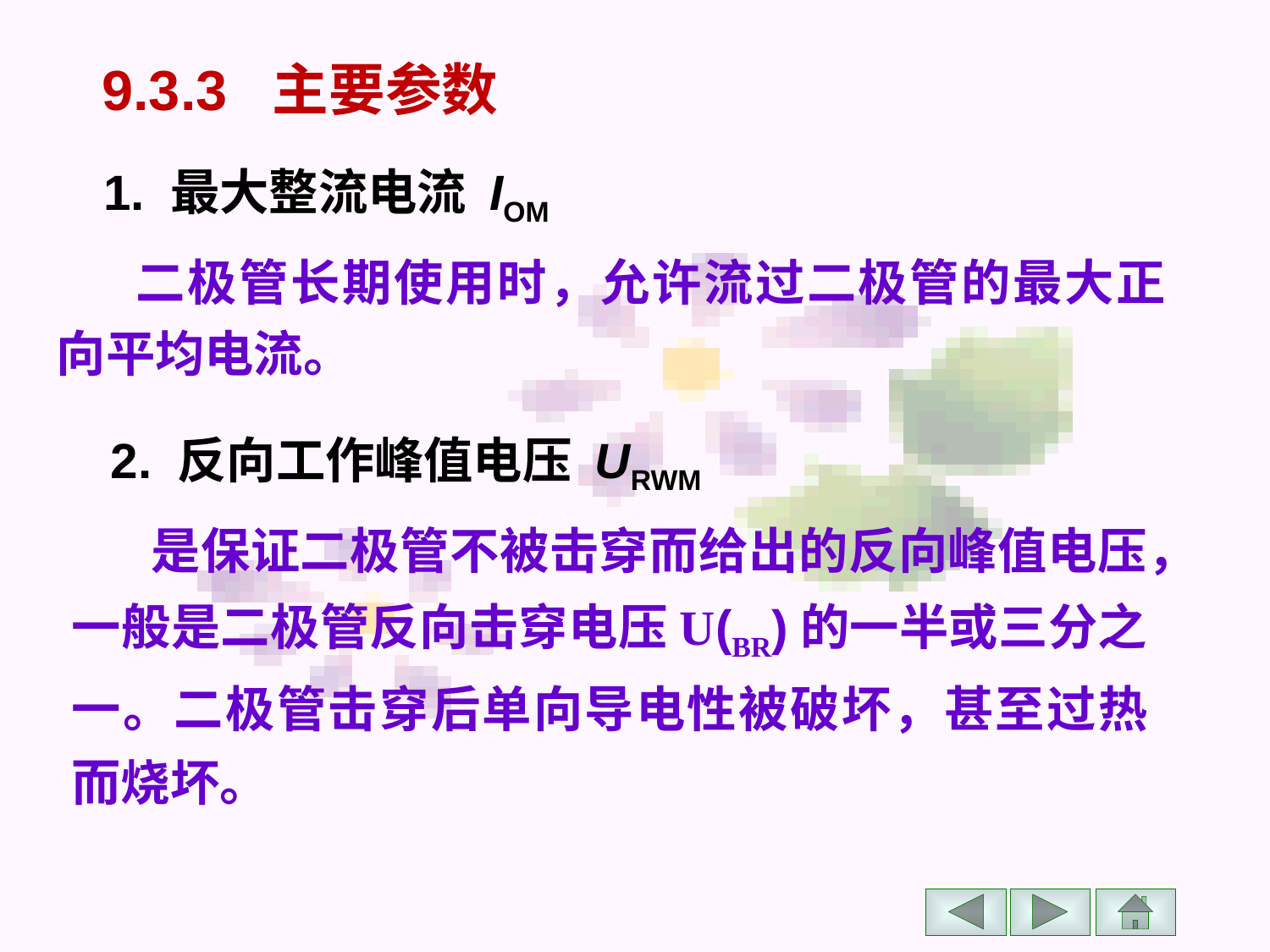

9.3.3  主要参数
1. 最大整流电流 IOM
二极管长期使用时，允许流过二极管的最大正向平均电流。
2. 反向工作峰值电压 URWM
是保证二极管不被击穿而给出的反向峰值电压，一般是二极管反向击穿电压U(BR)的一半或三分之一。二极管击穿后单向导电性被破坏，甚至过热而烧坏。